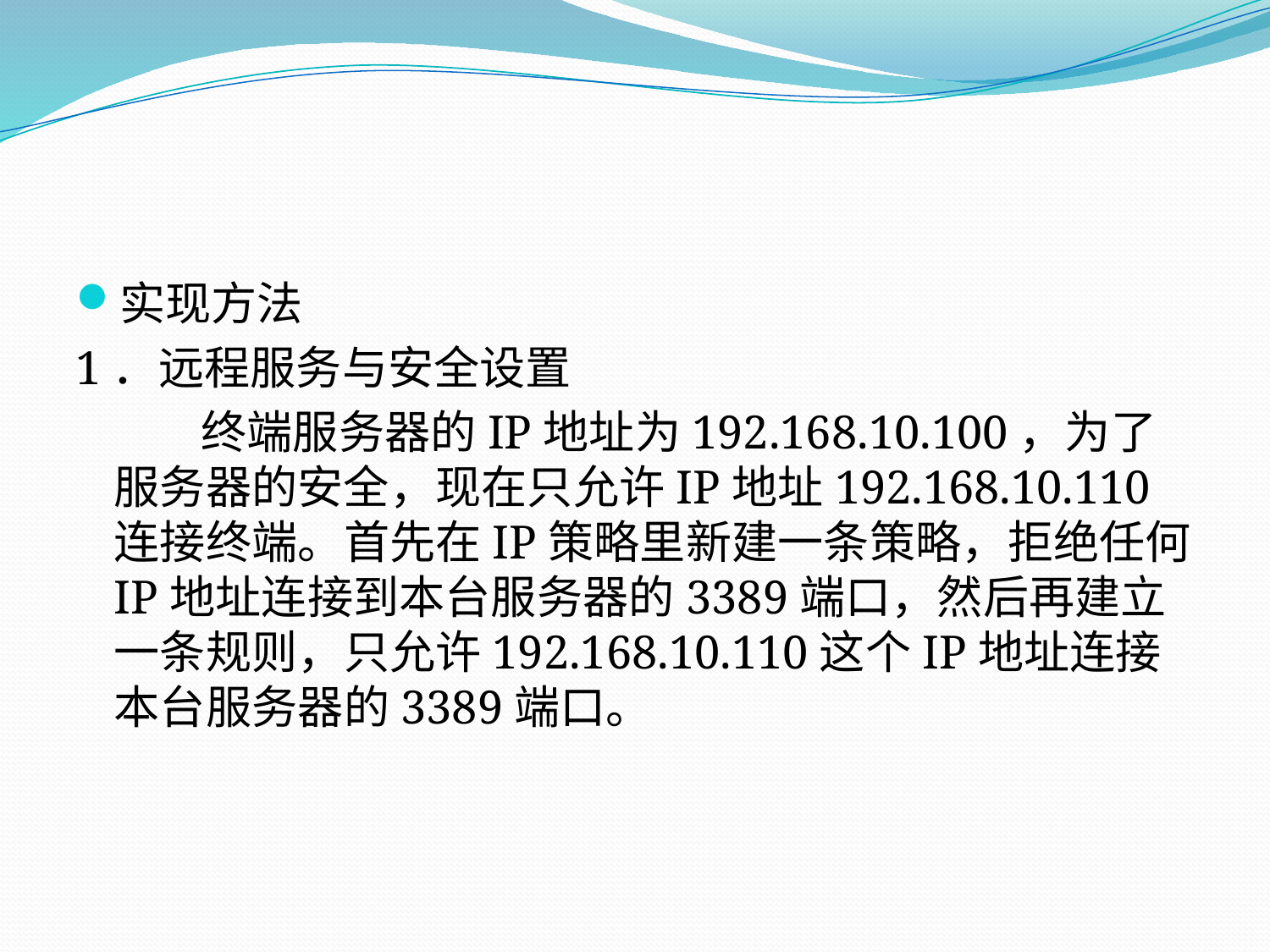

#
实现方法
1．远程服务与安全设置
           终端服务器的IP地址为192.168.10.100，为了服务器的安全，现在只允许IP地址192.168.10.110连接终端。首先在IP策略里新建一条策略，拒绝任何IP地址连接到本台服务器的3389端口，然后再建立一条规则，只允许192.168.10.110这个IP地址连接本台服务器的3389端口。